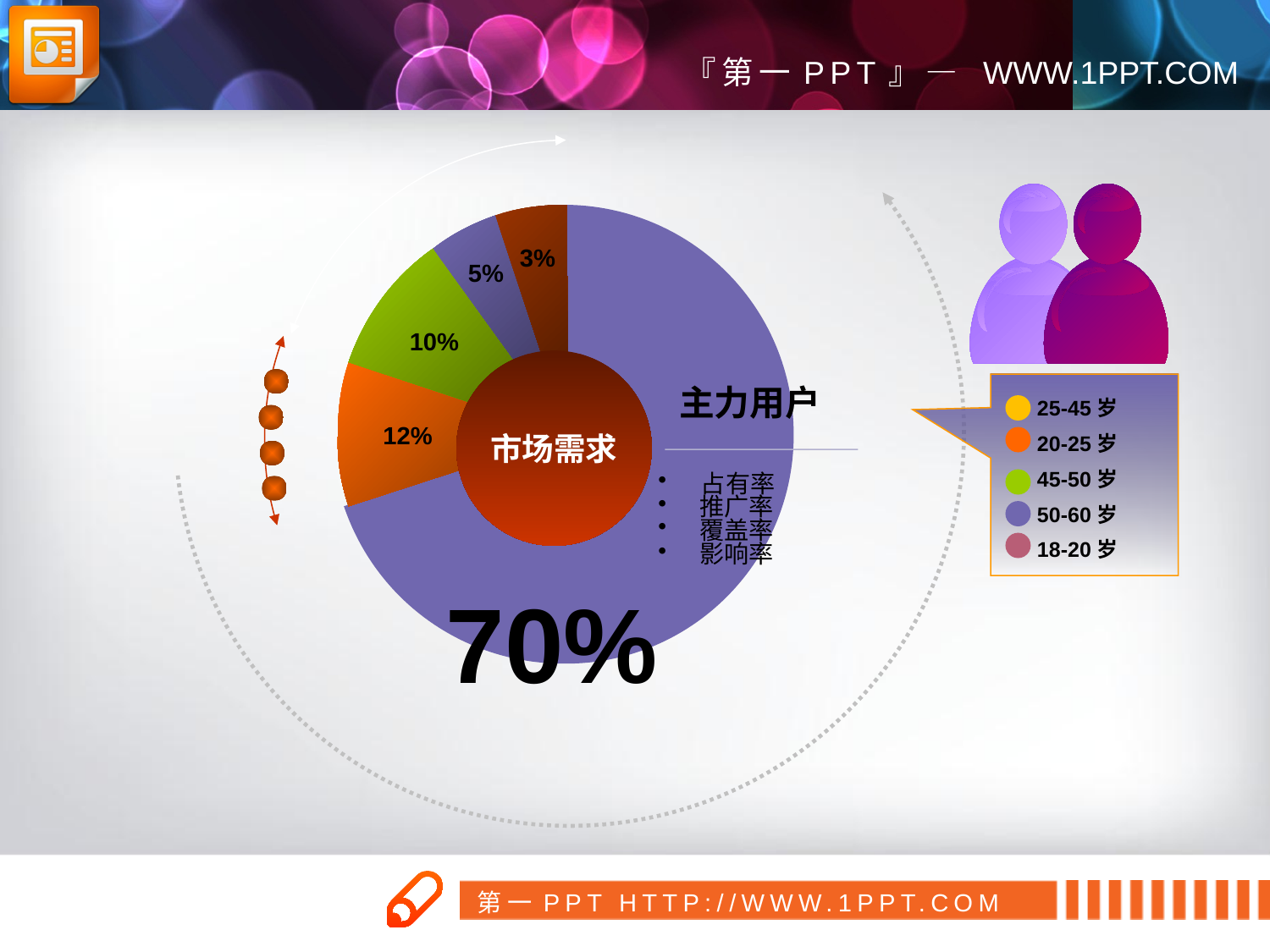

3%

5%

10%
市场需求

主力用户

25-45岁
20-25岁
45-50岁
50-60岁
18-20岁

12%
 占有率
 推广率
 覆盖率
 影响率

70%
第一PPT模板网
www.1ppt.com